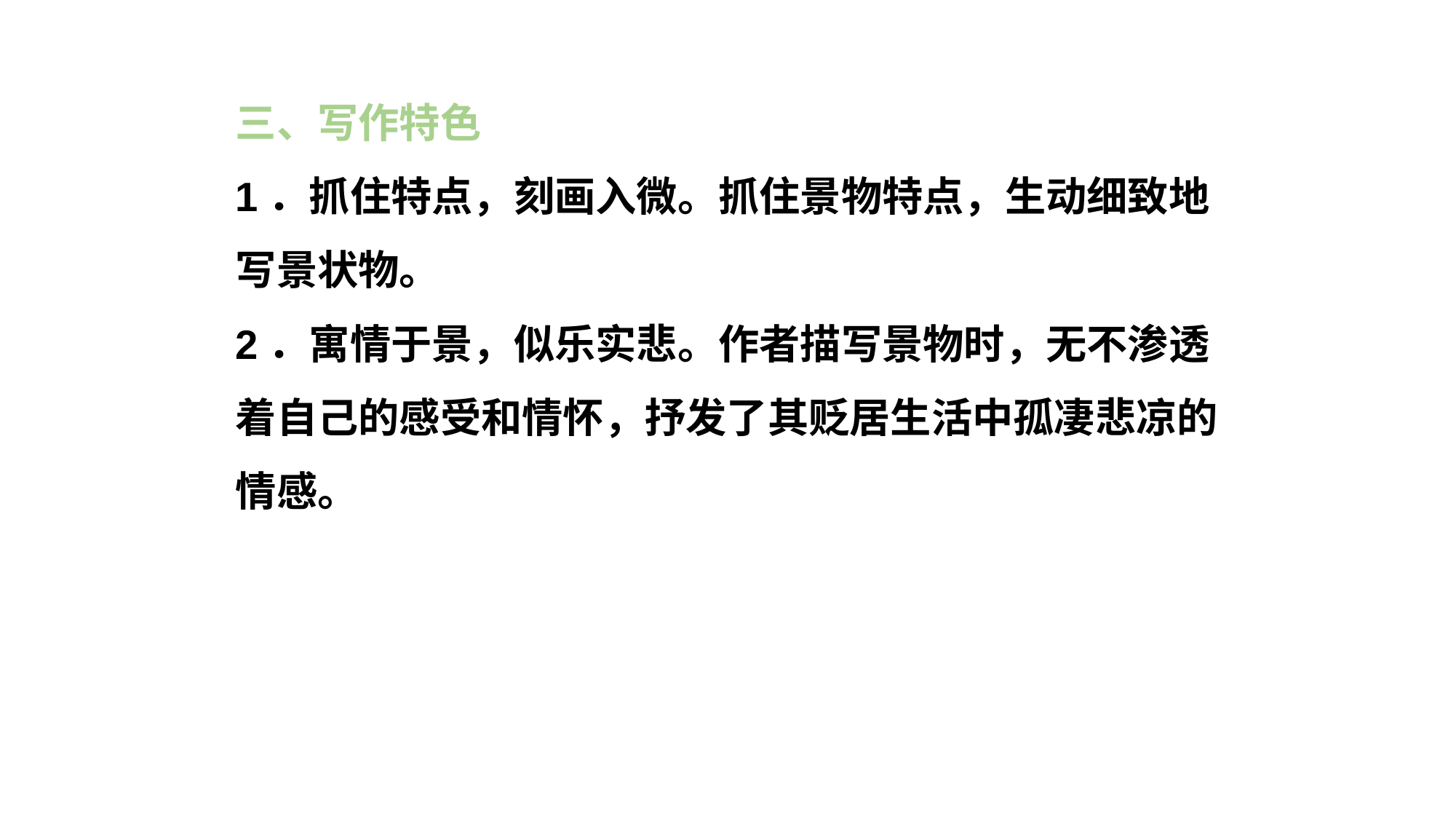

三、写作特色
1．抓住特点，刻画入微。抓住景物特点，生动细致地写景状物。
2．寓情于景，似乐实悲。作者描写景物时，无不渗透着自己的感受和情怀，抒发了其贬居生活中孤凄悲凉的情感。